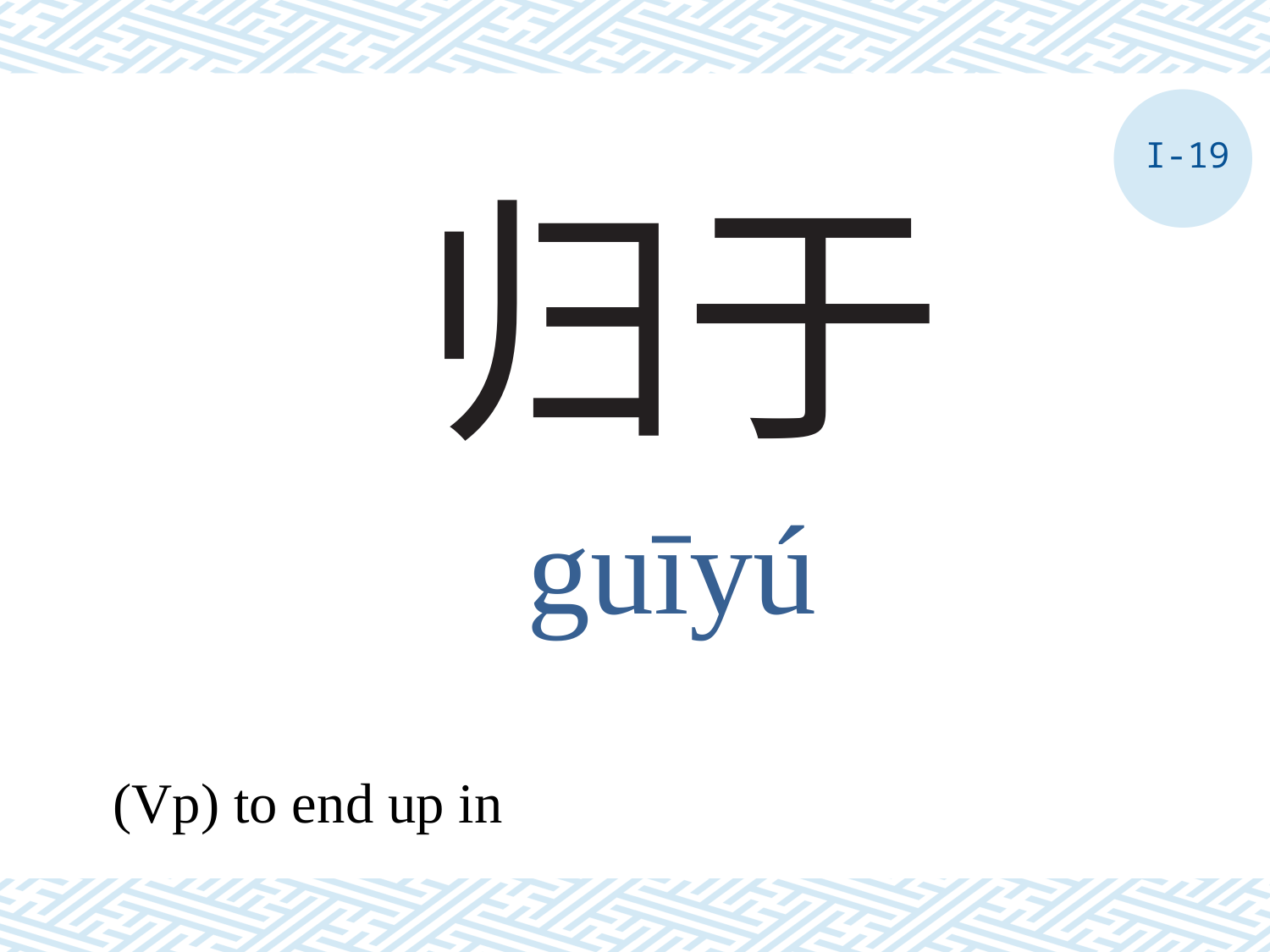

I-19

# 归于
guīyú
(Vp) to end up in